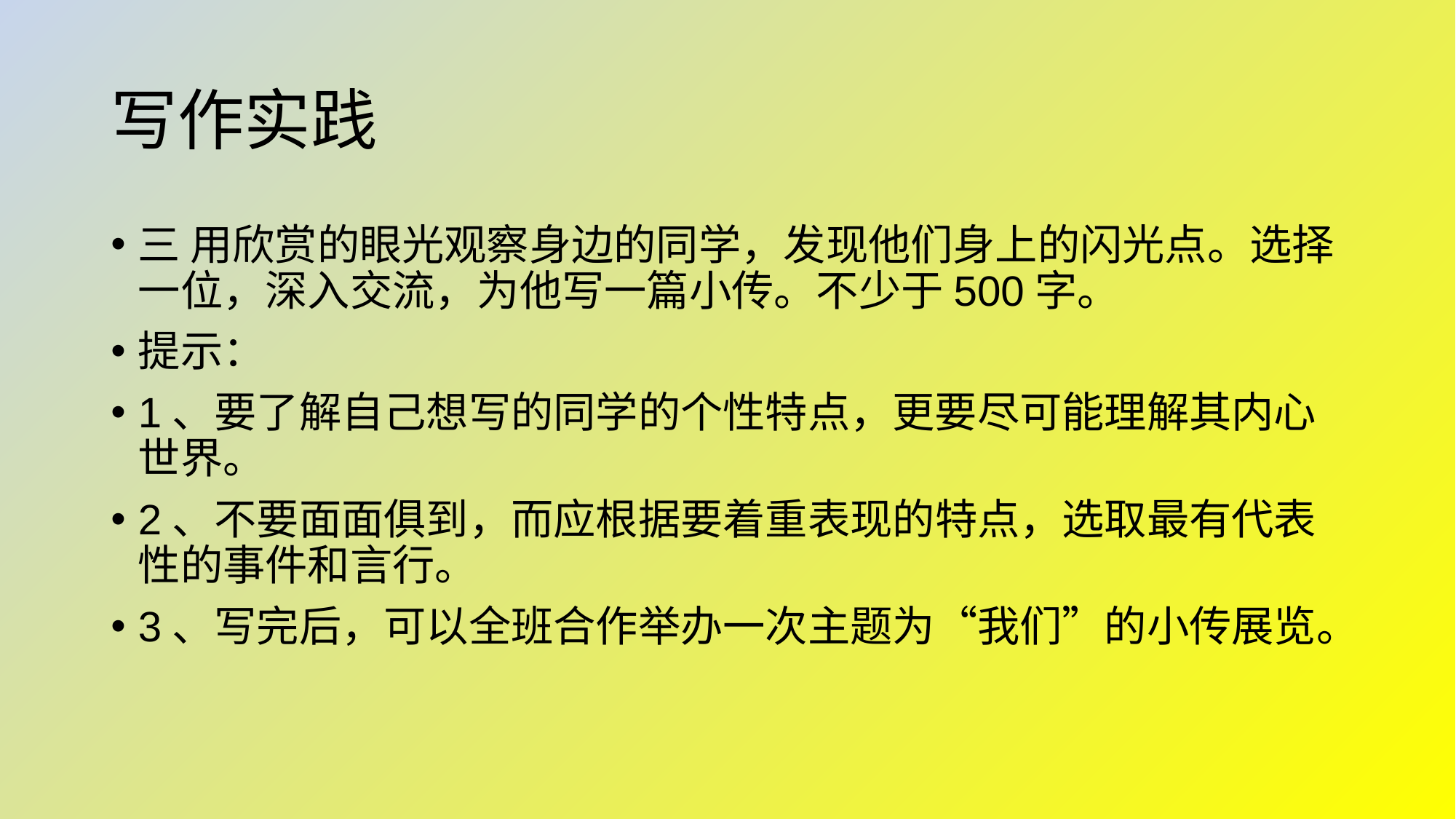

# 写作实践
三 用欣赏的眼光观察身边的同学，发现他们身上的闪光点。选择一位，深入交流，为他写一篇小传。不少于500字。
提示：
1、要了解自己想写的同学的个性特点，更要尽可能理解其内心世界。
2、不要面面俱到，而应根据要着重表现的特点，选取最有代表性的事件和言行。
3、写完后，可以全班合作举办一次主题为“我们”的小传展览。